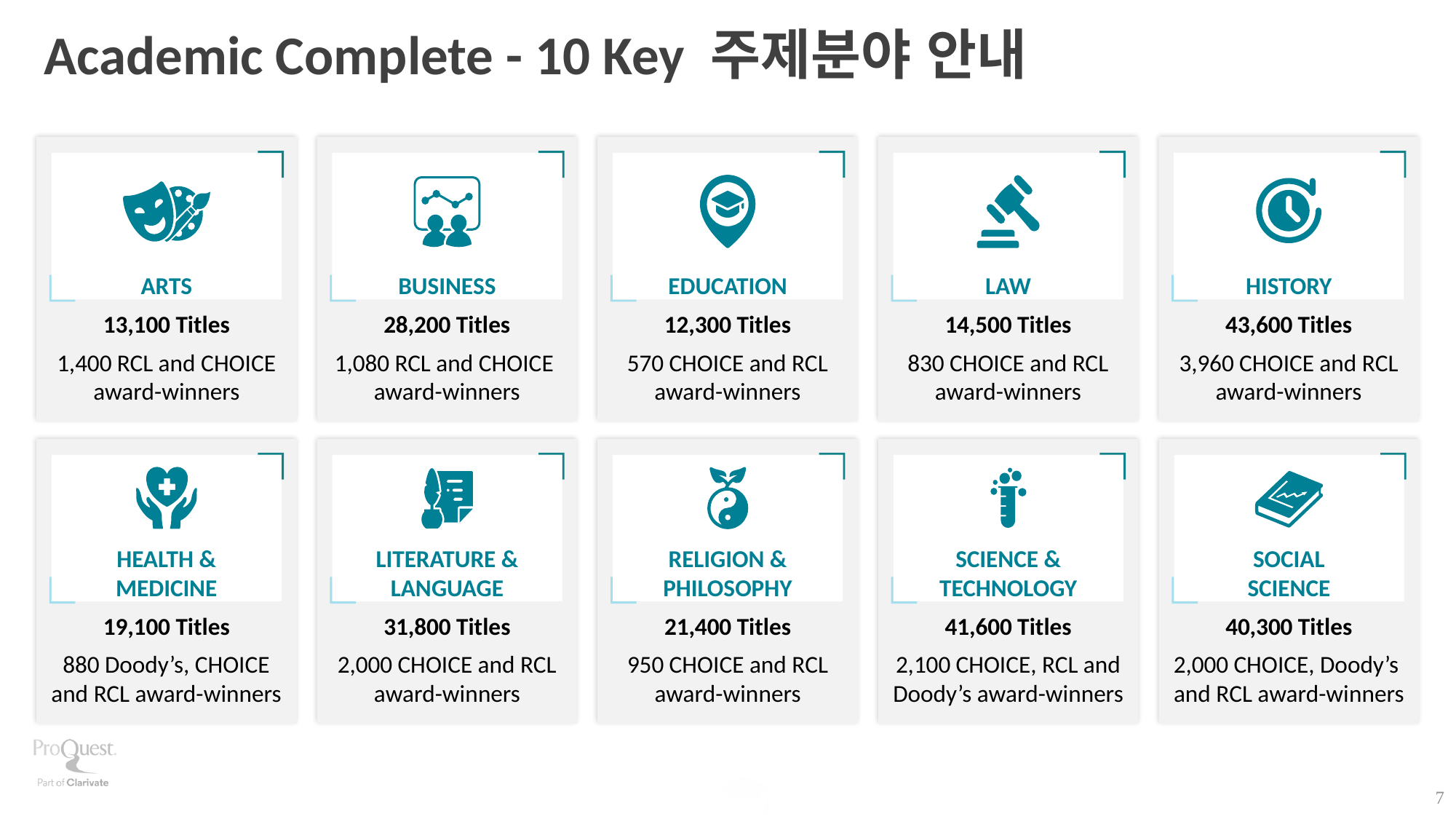

# Academic Complete - 10 Key 주제분야 안내
13,100 Titles
1,400 RCL and CHOICE
award-winners
28,200 Titles
1,080 RCL and CHOICE
award-winners
12,300 Titles
570 CHOICE and RCL award-winners
14,500 Titles
830 CHOICE and RCL
award-winners
43,600 Titles
3,960 CHOICE and RCL award-winners

ARTS
BUSINESS
EDUCATION
LAW
HISTORY

19,100 Titles
880 Doody’s, CHOICE and RCL award-winners
31,800 Titles
2,000 CHOICE and RCL award-winners
21,400 Titles
950 CHOICE and RCL
award-winners
41,600 Titles
2,100 CHOICE, RCL and
Doody’s award-winners
40,300 Titles
2,000 CHOICE, Doody’s
and RCL award-winners

HEALTH &
MEDICINE
LITERATURE &
LANGUAGE
RELIGION &
PHILOSOPHY
SCIENCE &
TECHNOLOGY
SOCIAL
SCIENCE

7